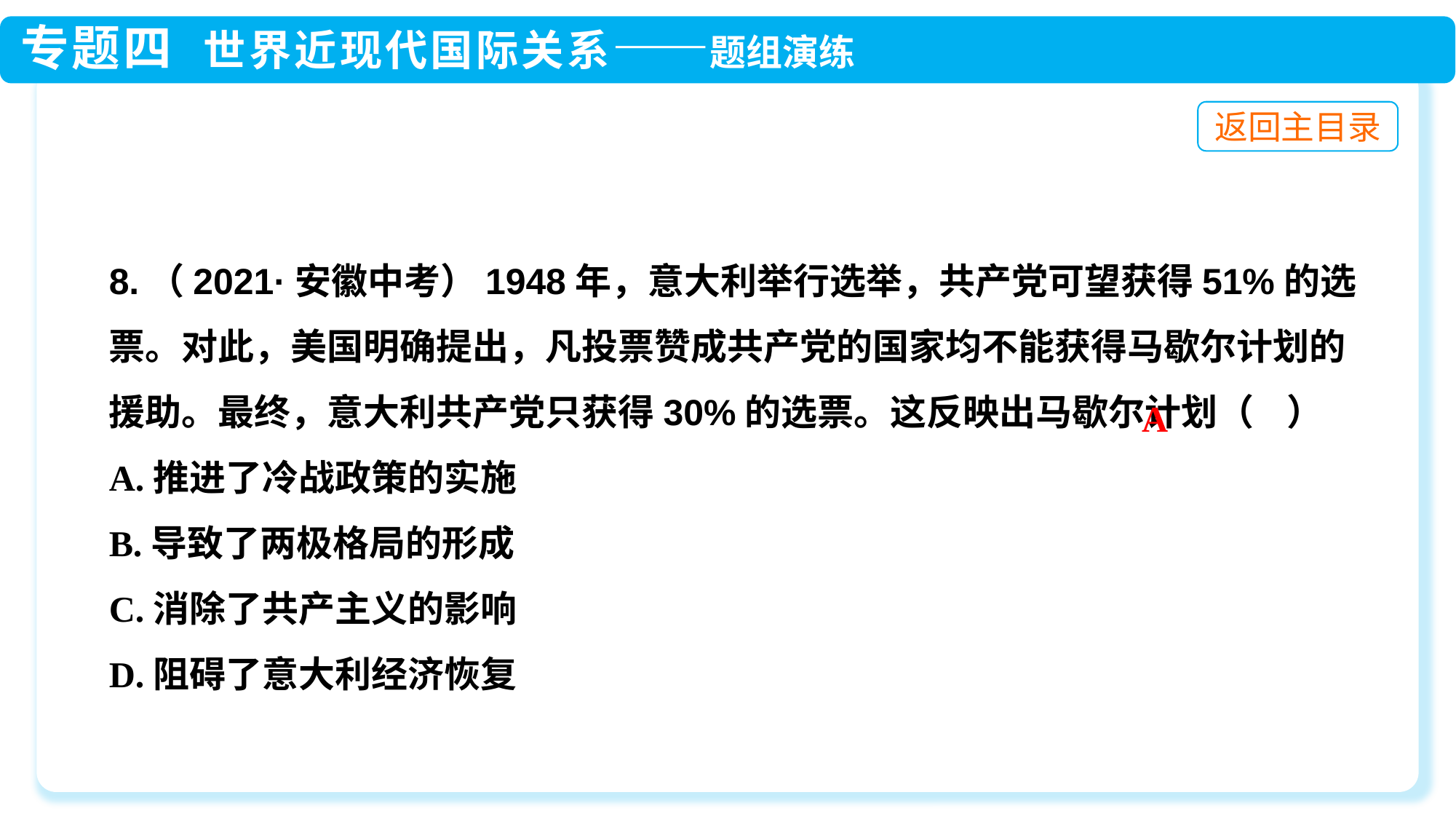

8.（2021·安徽中考）1948年，意大利举行选举，共产党可望获得51%的选票。对此，美国明确提出，凡投票赞成共产党的国家均不能获得马歇尔计划的援助。最终，意大利共产党只获得30%的选票。这反映出马歇尔计划（    ）
A.推进了冷战政策的实施
B.导致了两极格局的形成
C.消除了共产主义的影响
D.阻碍了意大利经济恢复
A